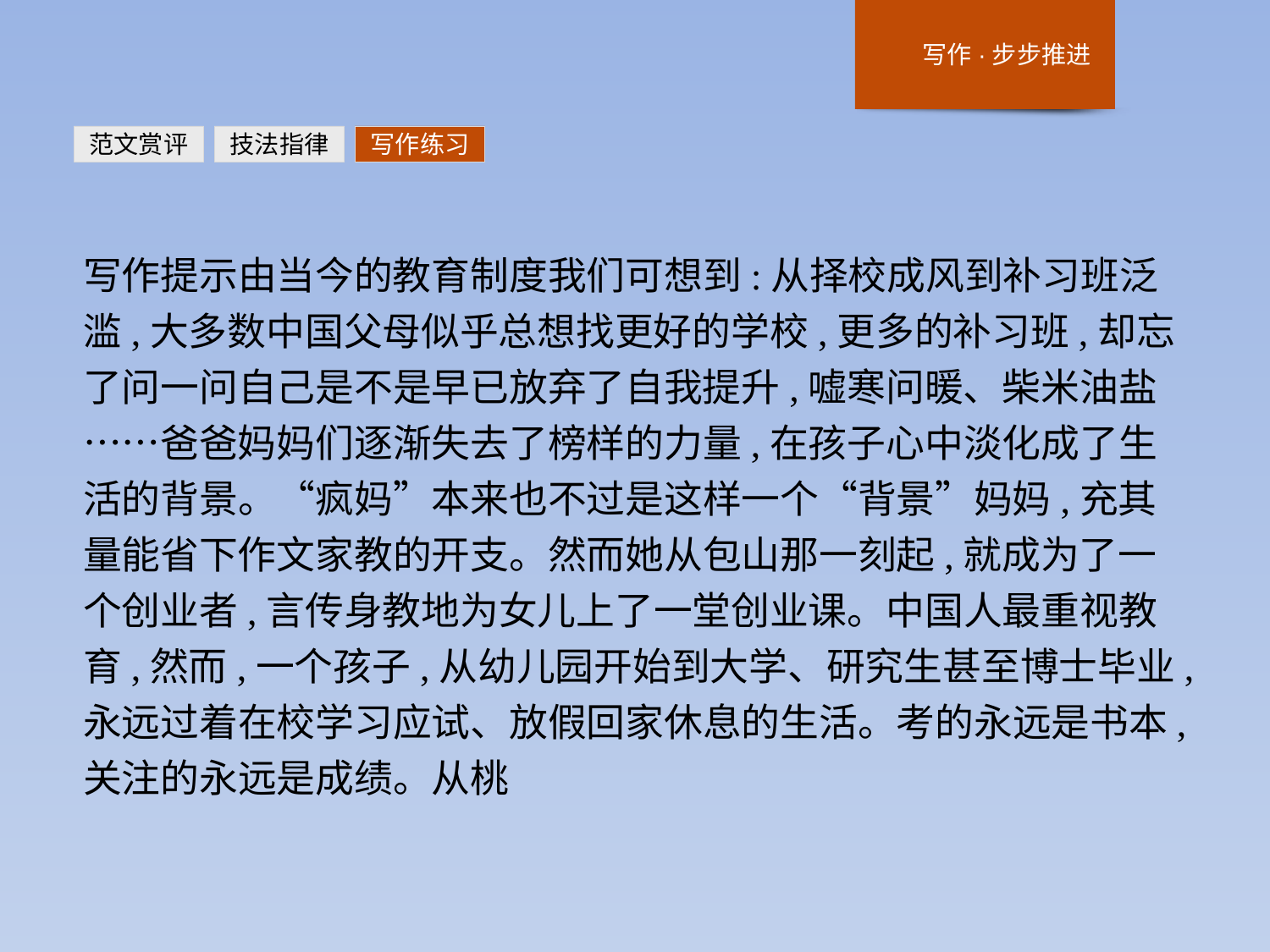

范文赏评
技法指律
写作练习
写作提示由当今的教育制度我们可想到:从择校成风到补习班泛滥,大多数中国父母似乎总想找更好的学校,更多的补习班,却忘了问一问自己是不是早已放弃了自我提升,嘘寒问暖、柴米油盐……爸爸妈妈们逐渐失去了榜样的力量,在孩子心中淡化成了生活的背景。“疯妈”本来也不过是这样一个“背景”妈妈,充其量能省下作文家教的开支。然而她从包山那一刻起,就成为了一个创业者,言传身教地为女儿上了一堂创业课。中国人最重视教育,然而,一个孩子,从幼儿园开始到大学、研究生甚至博士毕业,永远过着在校学习应试、放假回家休息的生活。考的永远是书本,关注的永远是成绩。从桃